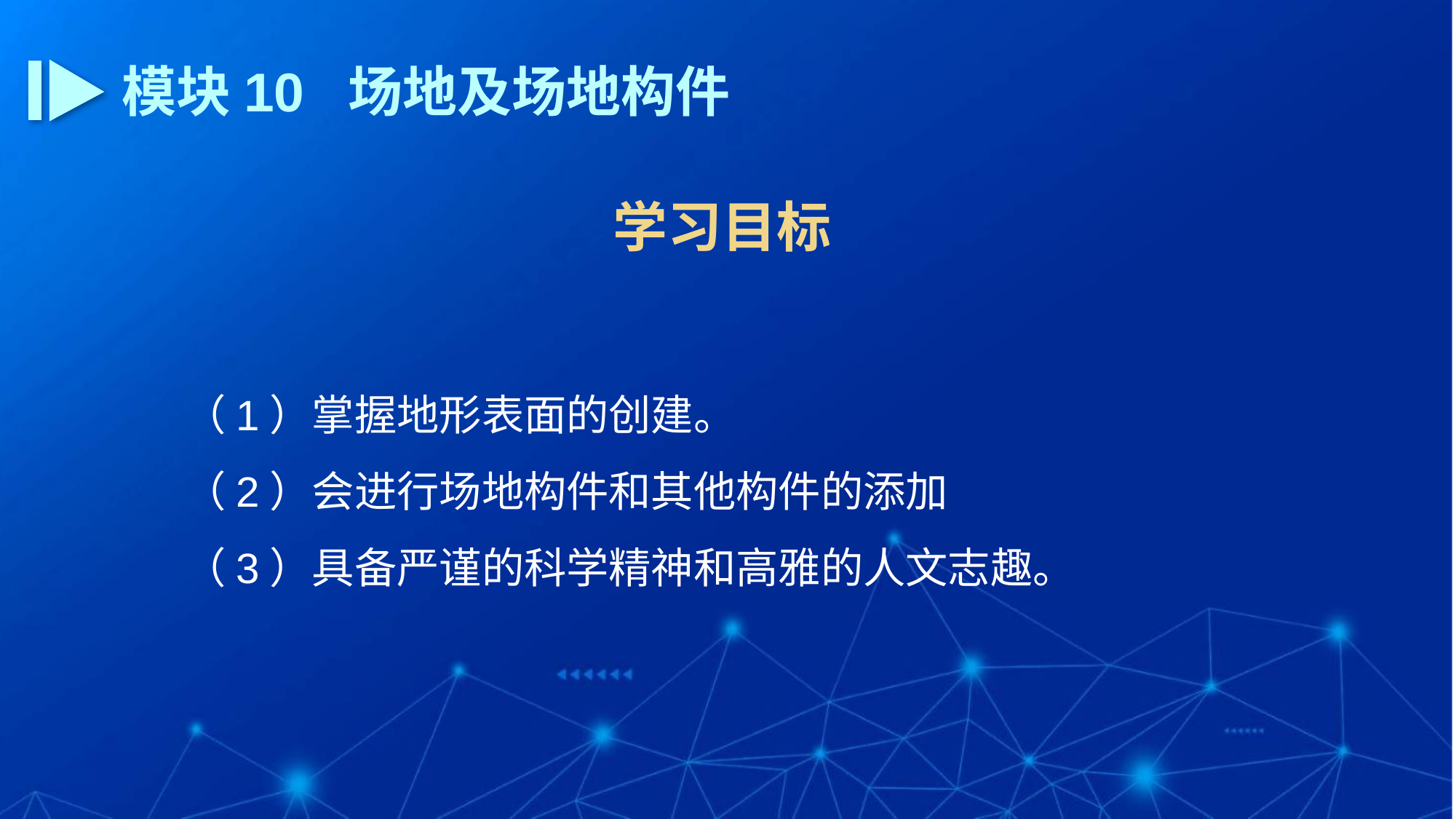

模块10  场地及场地构件

学习目标
（1）掌握地形表面的创建。
（2）会进行场地构件和其他构件的添加
（3）具备严谨的科学精神和高雅的人文志趣。